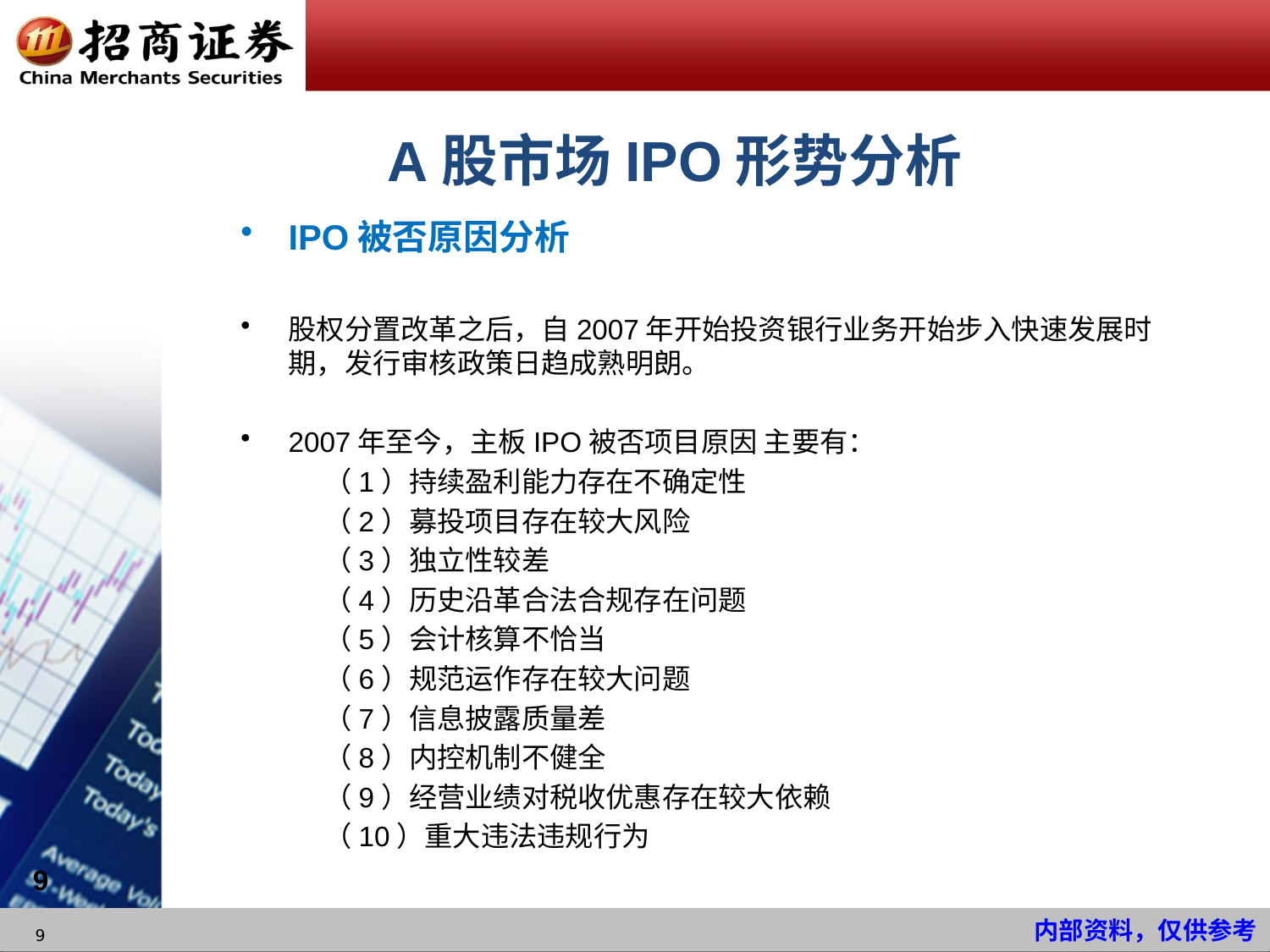

# A股市场IPO形势分析
IPO被否原因分析

股权分置改革之后，自2007年开始投资银行业务开始步入快速发展时期，发行审核政策日趋成熟明朗。

2007年至今，主板IPO被否项目原因 主要有：
            （1）持续盈利能力存在不确定性
            （2）募投项目存在较大风险
            （3）独立性较差
            （4）历史沿革合法合规存在问题
            （5）会计核算不恰当
            （6）规范运作存在较大问题
            （7）信息披露质量差
            （8）内控机制不健全
            （9）经营业绩对税收优惠存在较大依赖
            （10）重大违法违规行为

9
9